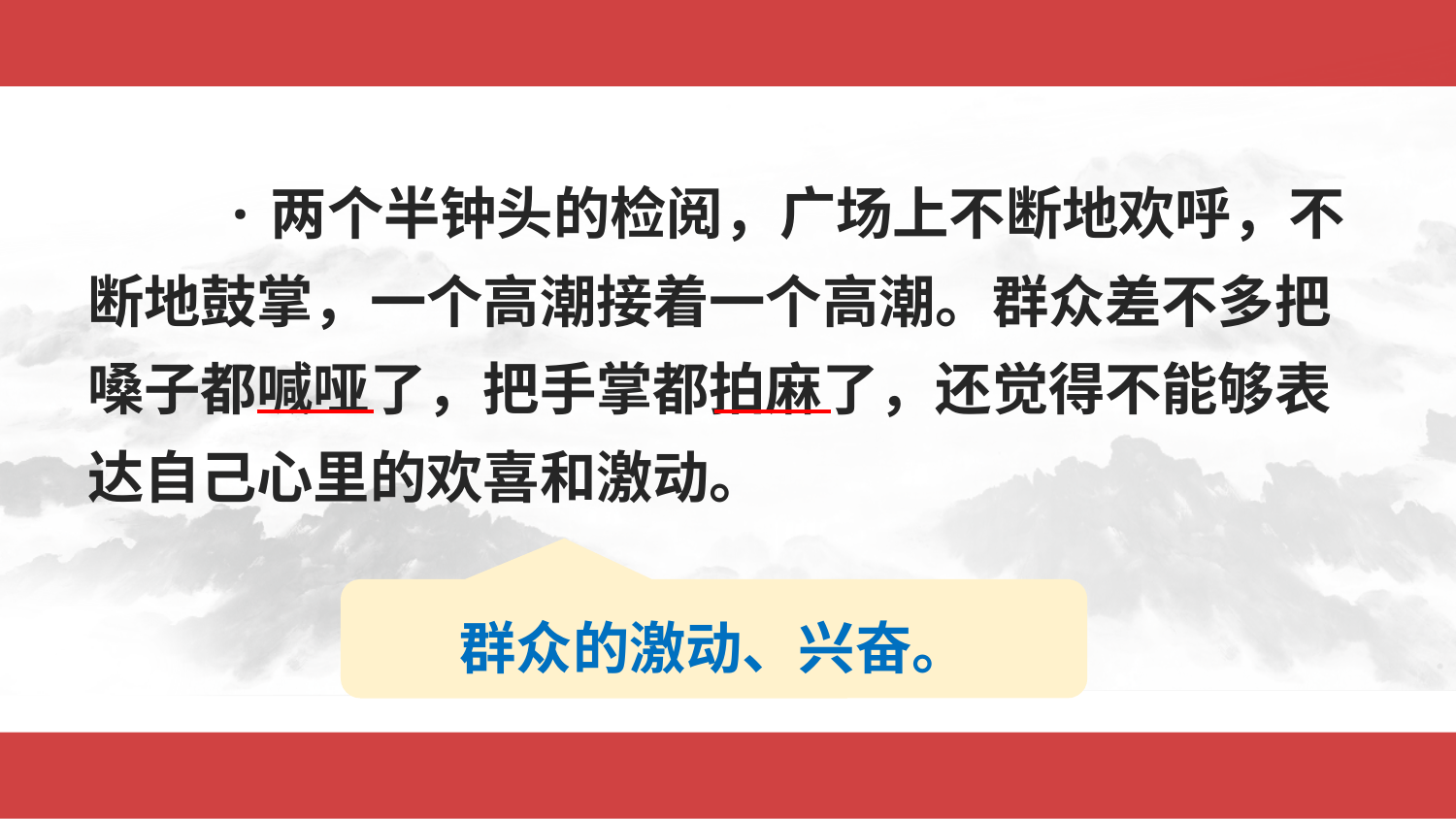

·两个半钟头的检阅，广场上不断地欢呼，不断地鼓掌，一个高潮接着一个高潮。群众差不多把嗓子都喊哑了，把手掌都拍麻了，还觉得不能够表达自己心里的欢喜和激动。

群众的激动、兴奋。